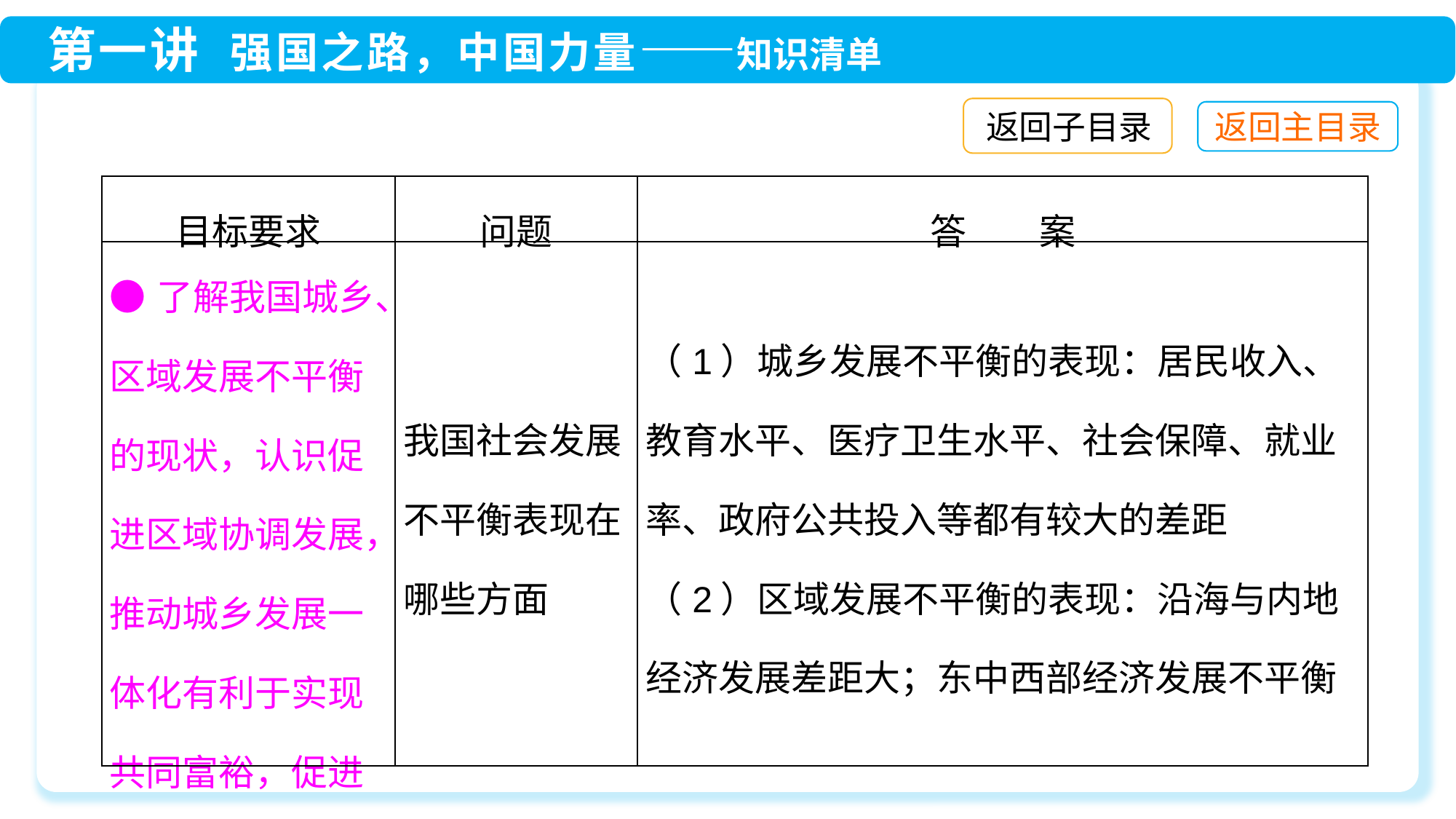

返回子目录
| 目标要求 | 问题 | 答　　案 |
| --- | --- | --- |
| ●了解我国城乡、区域发展不平衡的现状，认识促进区域协调发展，推动城乡发展一体化有利于实现共同富裕，促进社会公平正义 | 我国社会发展不平衡表现在哪些方面 | （1）城乡发展不平衡的表现：居民收入、教育水平、医疗卫生水平、社会保障、就业率、政府公共投入等都有较大的差距 （2）区域发展不平衡的表现：沿海与内地经济发展差距大；东中西部经济发展不平衡 |